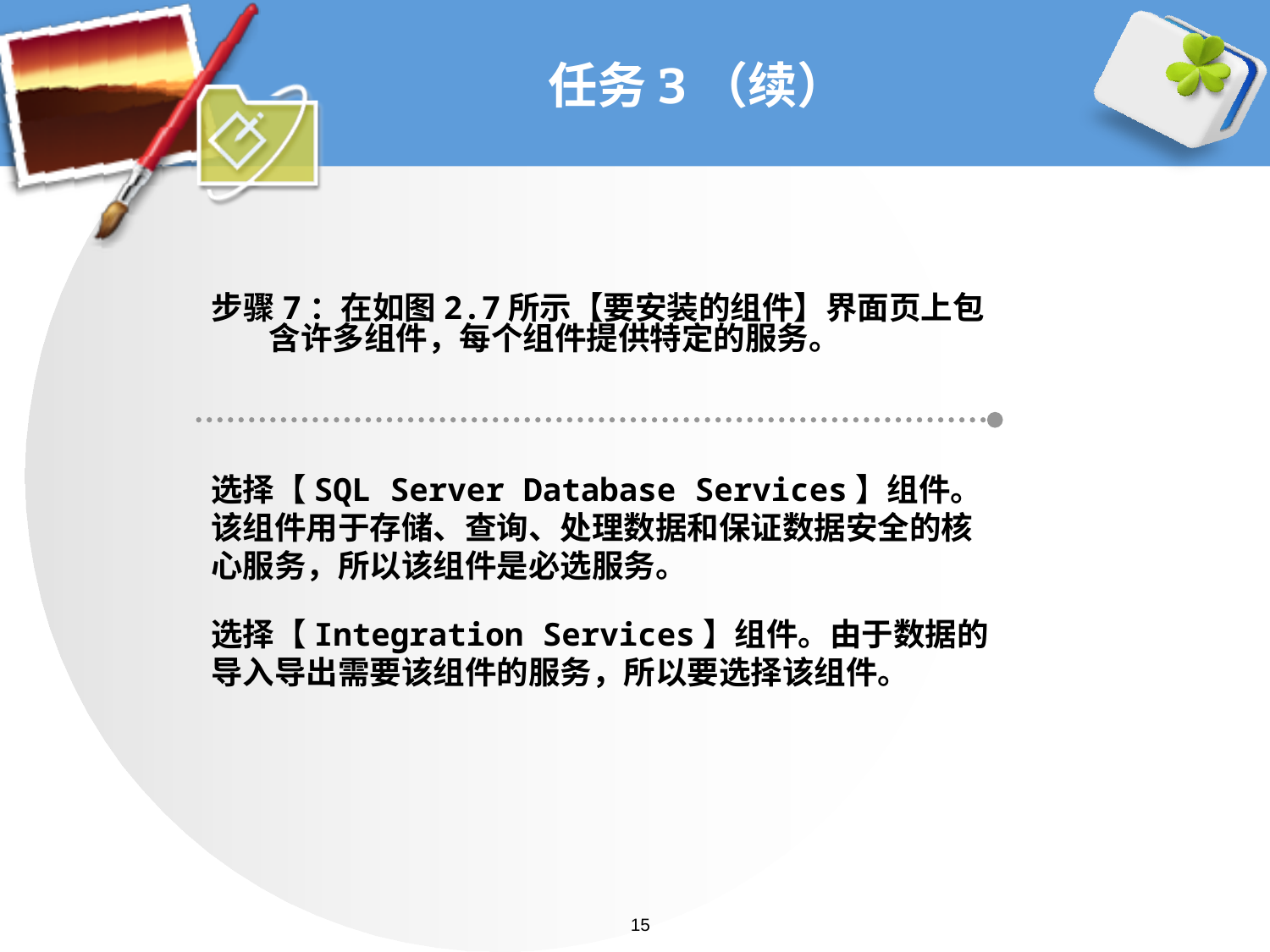

# 任务3（续）
步骤7：在如图2.7所示【要安装的组件】界面页上包
       含许多组件，每个组件提供特定的服务。

选择【SQL Server Database Services】组件。
该组件用于存储、查询、处理数据和保证数据安全的核
心服务，所以该组件是必选服务。

选择【Integration Services】组件。由于数据的
导入导出需要该组件的服务，所以要选择该组件。
15